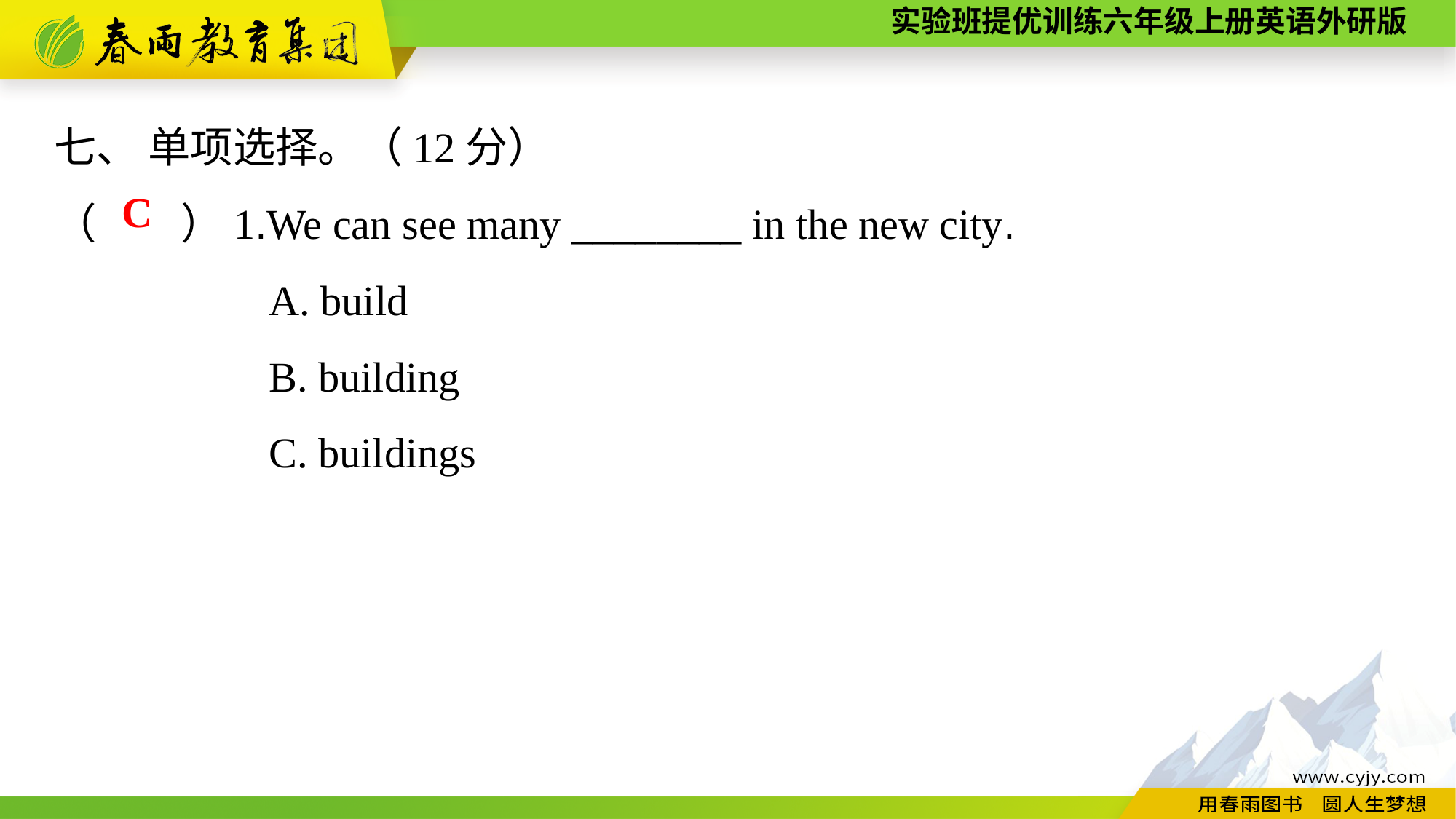

七、 单项选择。（12分）
（　　）1.We can see many ________ in the new city.
A. build
B. building
C. buildings
C